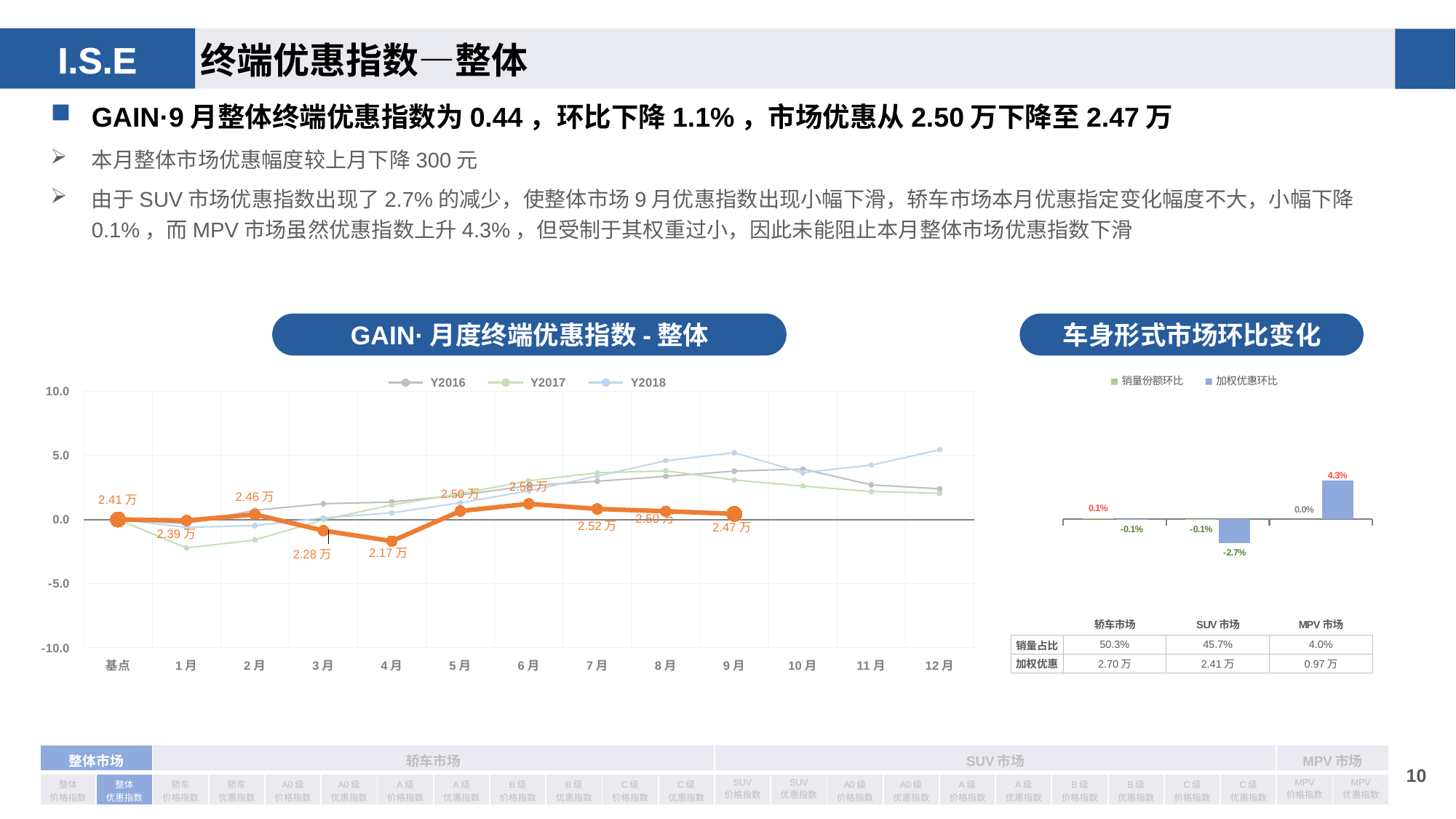

终端优惠指数—整体
GAIN·9月整体终端优惠指数为0.44，环比下降1.1%，市场优惠从2.50万下降至2.47万
本月整体市场优惠幅度较上月下降300元
由于SUV市场优惠指数出现了2.7%的减少，使整体市场9月优惠指数出现小幅下滑，轿车市场本月优惠指定变化幅度不大，小幅下降0.1%，而MPV市场虽然优惠指数上升4.3%，但受制于其权重过小，因此未能阻止本月整体市场优惠指数下滑
GAIN·月度终端优惠指数-整体

车身形式市场环比变化

### Chart

| Category |  Y2016  |  Y2017  |  Y2018  |  Y2019  |
|---|---|---|---|---|
| 基点 | 0.0 | 0.0 | 0.0 | 0.0 |
| 1月 | -0.335047878742115 | -2.22 | -0.61 | -0.08 |
| 2月 | 0.719612642578563 | -1.6 | -0.48 | 0.39 |
| 3月 | 1.22568037793675 | -0.02 | 0.12 | -0.87 |
| 4月 | 1.36070150222371 | 1.14 | 0.52 | -1.69 |
| 5月 | 1.90311271473663 | 2.01 | 1.3 | 0.66 |
| 6月 | 2.63159381629871 | 3.02 | 2.23 | 1.22 |
| 7月 | 2.98087478048911 | 3.64 | 3.38 | 0.82 |
| 8月 | 3.35804951302501 | 3.79 | 4.58 | 0.64 |
| 9月 | 3.77034355362523 | 3.08 | 5.2 | 0.44 |
| 10月 | 3.93397367386038 | 2.6 | 3.65 | None |
| 11月 | 2.69588736588636 | 2.18 | 4.24 | None |
| 12月 | 2.3916464160657 | 2.05 | 5.43 | None |

### Chart

| Category | 销量份额环比 | 加权优惠环比 |
|---|---|---|
| 轿车市场 | 0.001 | -0.001 |
| SUV市场 | -0.001 | -0.027 |
| MPV市场 | 0.0 | 0.043 |
| 销量占比 | 50.3% | 45.7% | 4.0% |
| --- | --- | --- | --- |
| 加权优惠 | 2.70万 | 2.41万 | 0.97万 |
| 整体市场 |  | 轿车市场 |  |  |  |  |  |  |  |  |  | SUV市场 |  |  |  |  |  |  |  |  |  | MPV市场 |  |
| --- | --- | --- | --- | --- | --- | --- | --- | --- | --- | --- | --- | --- | --- | --- | --- | --- | --- | --- | --- | --- | --- | --- | --- |
| 整体 价格指数 | 整体 优惠指数 | 轿车 价格指数 | 轿车 优惠指数 | A0级 价格指数 | A0级 优惠指数 | A级 价格指数 | A级 优惠指数 | B级 价格指数 | B级 优惠指数 | C级 价格指数 | C级 优惠指数 | SUV 价格指数 | SUV 优惠指数 | A0级 价格指数 | A0级 优惠指数 | A级 价格指数 | A级 优惠指数 | B级 价格指数 | B级 优惠指数 | C级 价格指数 | C级 优惠指数 | MPV 价格指数 | MPV 优惠指数 |
10